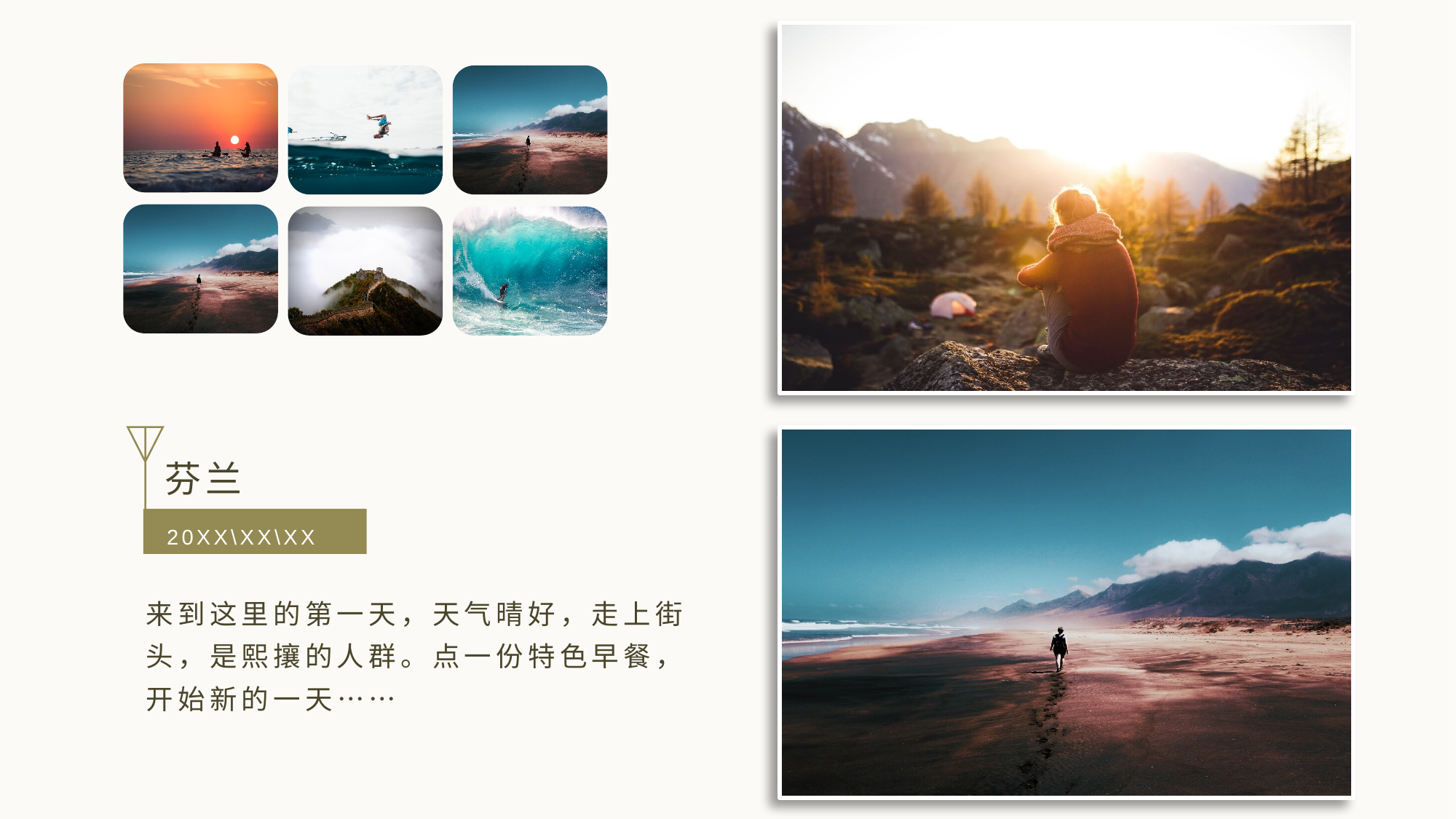

芬兰

20XX\XX\XX

来到这里的第一天，天气晴好，走上街头，是熙攘的人群。点一份特色早餐，开始新的一天……